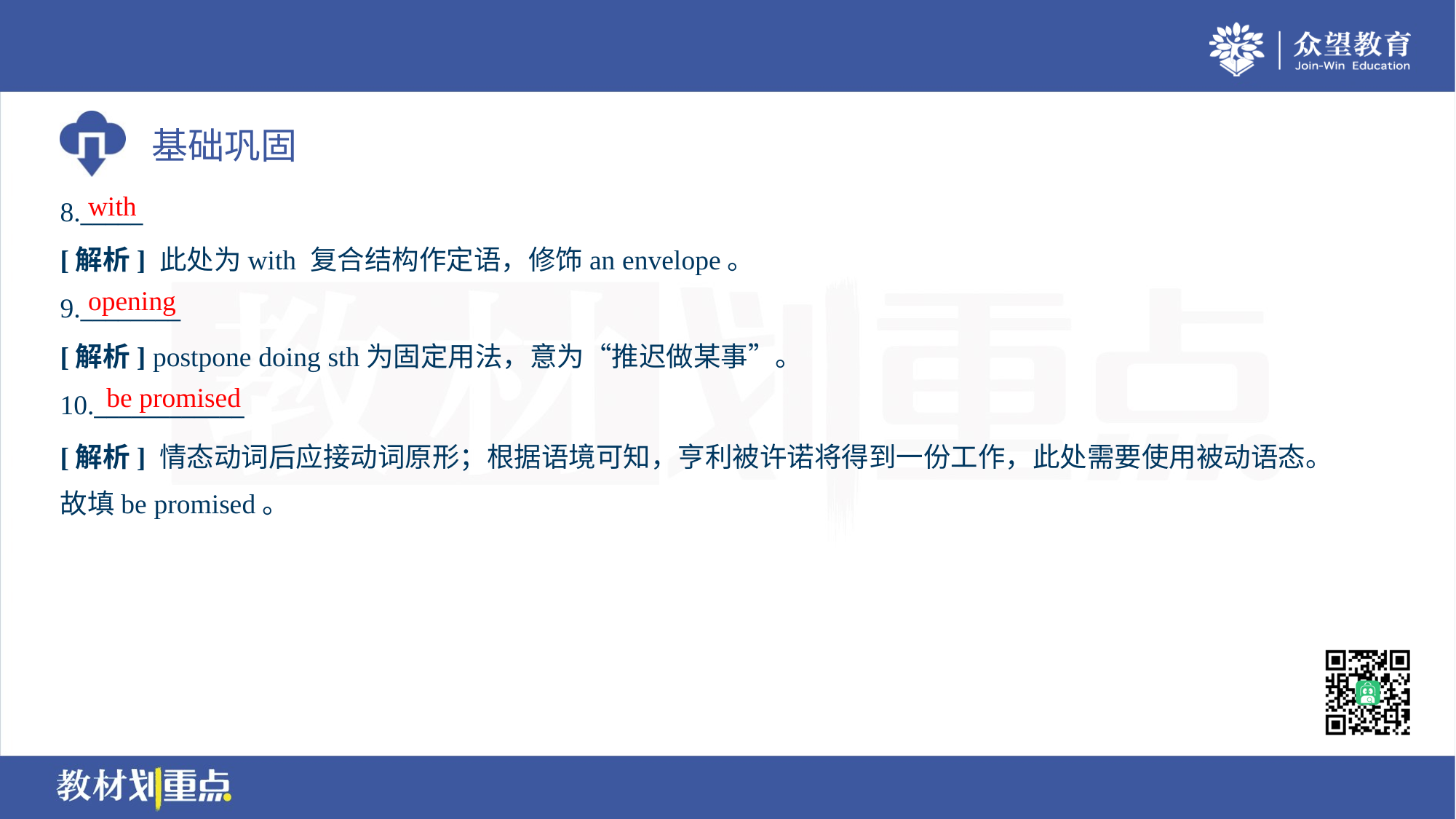

with
8._____
[解析] 此处为with 复合结构作定语，修饰an envelope。
opening
9.________
[解析] postpone doing sth为固定用法，意为“推迟做某事”。
be promised
10.____________
[解析] 情态动词后应接动词原形；根据语境可知，亨利被许诺将得到一份工作，此处需要使用被动语态。
故填be promised。